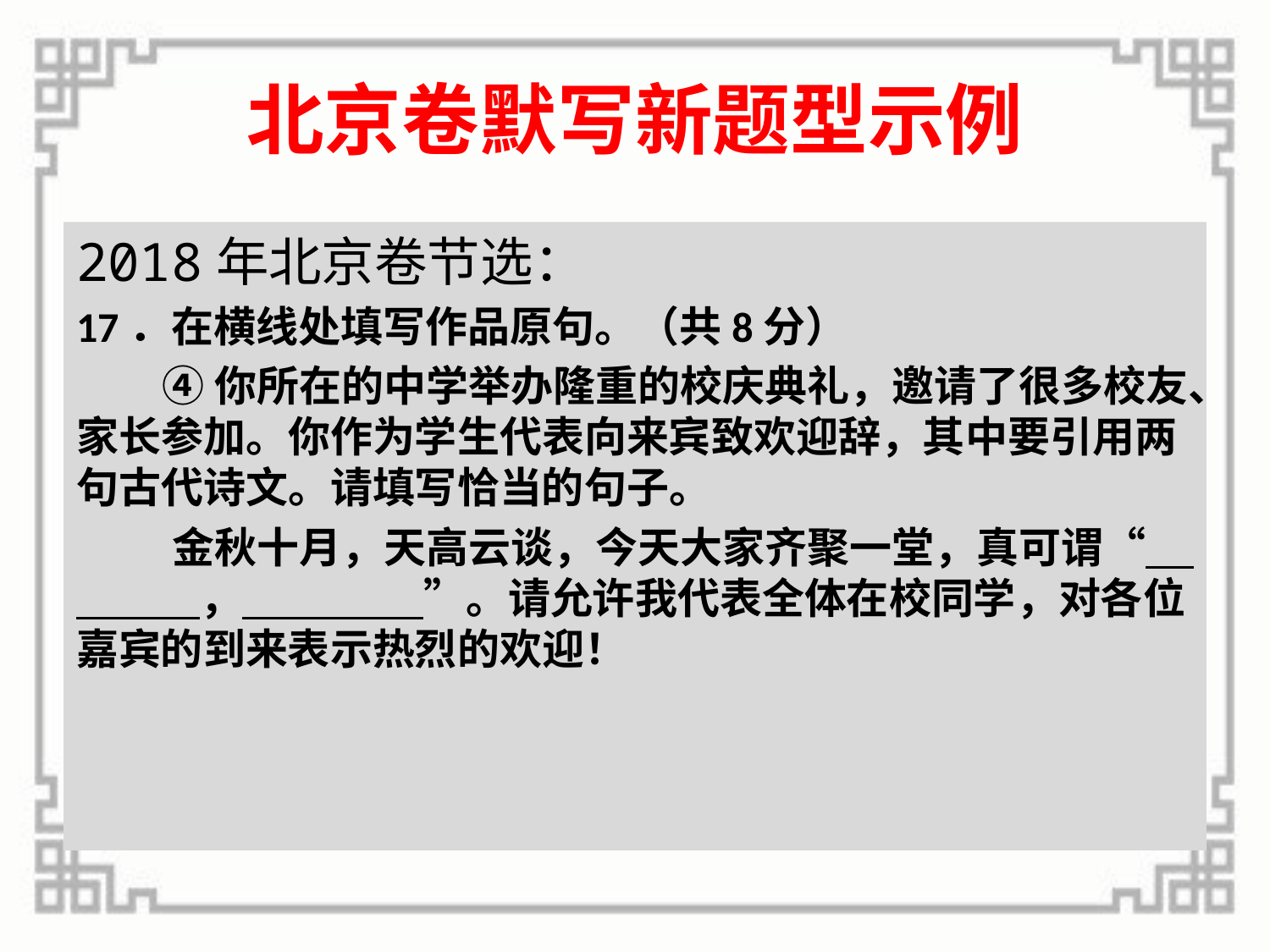

# 北京卷默写新题型示例
2018年北京卷节选：
17．在横线处填写作品原句。（共8分）
         ④你所在的中学举办隆重的校庆典礼，邀请了很多校友、家长参加。你作为学生代表向来宾致欢迎辞，其中要引用两句古代诗文。请填写恰当的句子。
         金秋十月，天高云谈，今天大家齐聚一堂，真可谓“                  ，                   ”。请允许我代表全体在校同学，对各位嘉宾的到来表示热烈的欢迎！